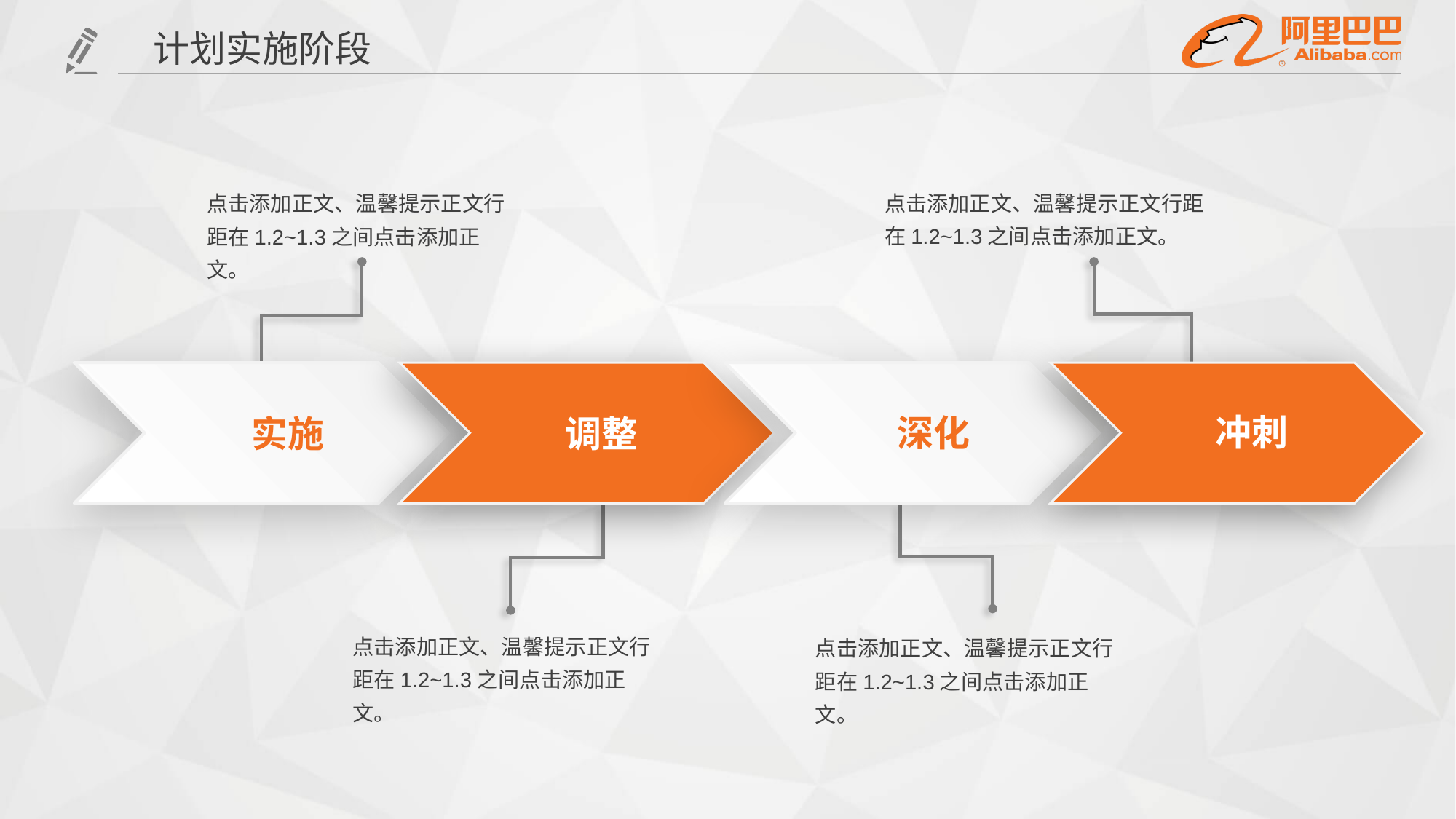

计划实施阶段

点击添加正文、温馨提示正文行距在1.2~1.3之间点击添加正文。
点击添加正文、温馨提示正文行距在1.2~1.3之间点击添加正文。

实施

调整

深化

冲刺
点击添加正文、温馨提示正文行距在1.2~1.3之间点击添加正文。
点击添加正文、温馨提示正文行距在1.2~1.3之间点击添加正文。